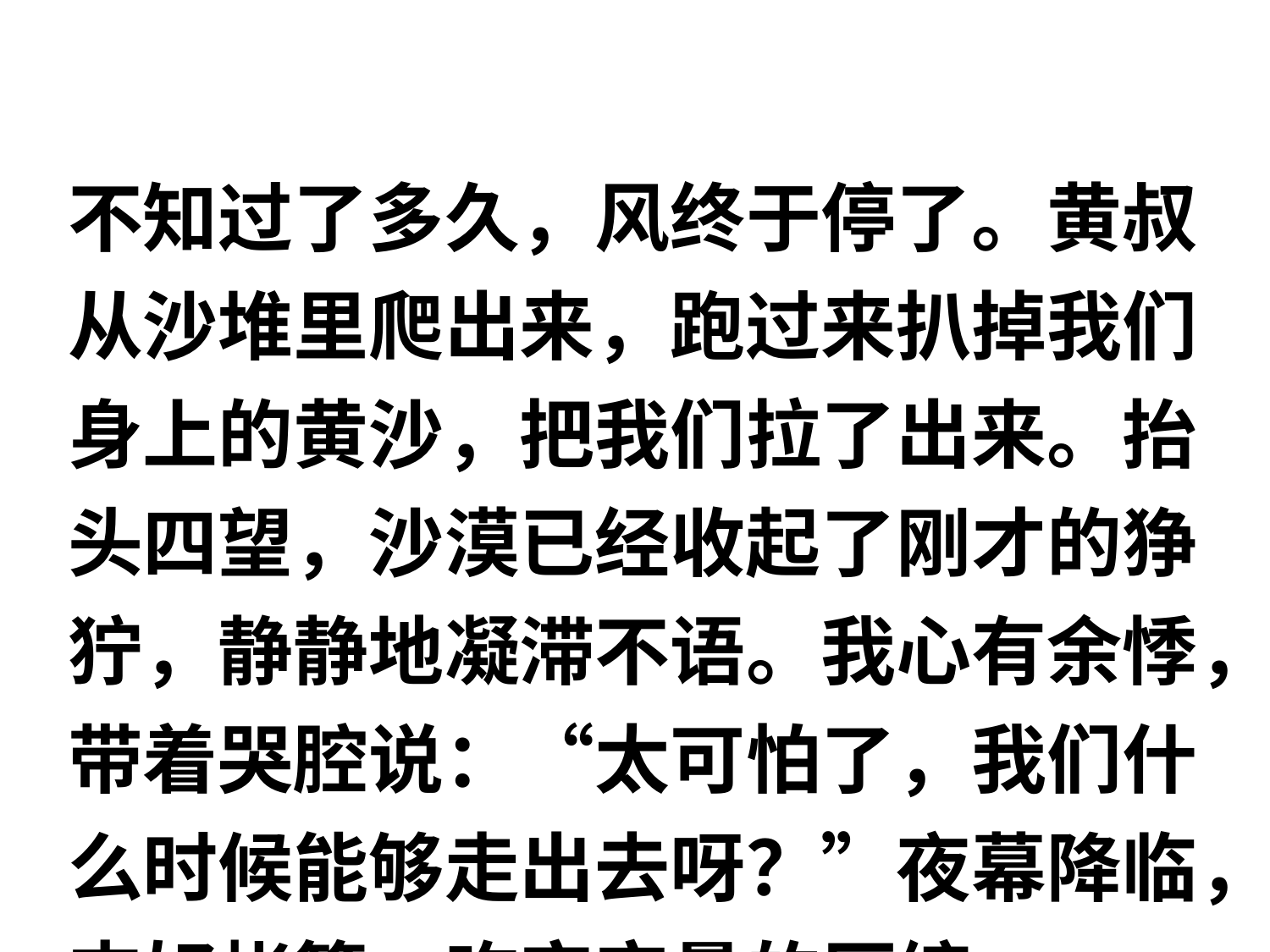

不知过了多久，风终于停了。黄叔从沙堆里爬出来，跑过来扒掉我们身上的黄沙，把我们拉了出来。抬头四望，沙漠已经收起了刚才的狰狞，静静地凝滞不语。我心有余悸，带着哭腔说：“太可怕了，我们什么时候能够走出去呀？”夜幕降临，支好帐篷，吃完定量的压缩